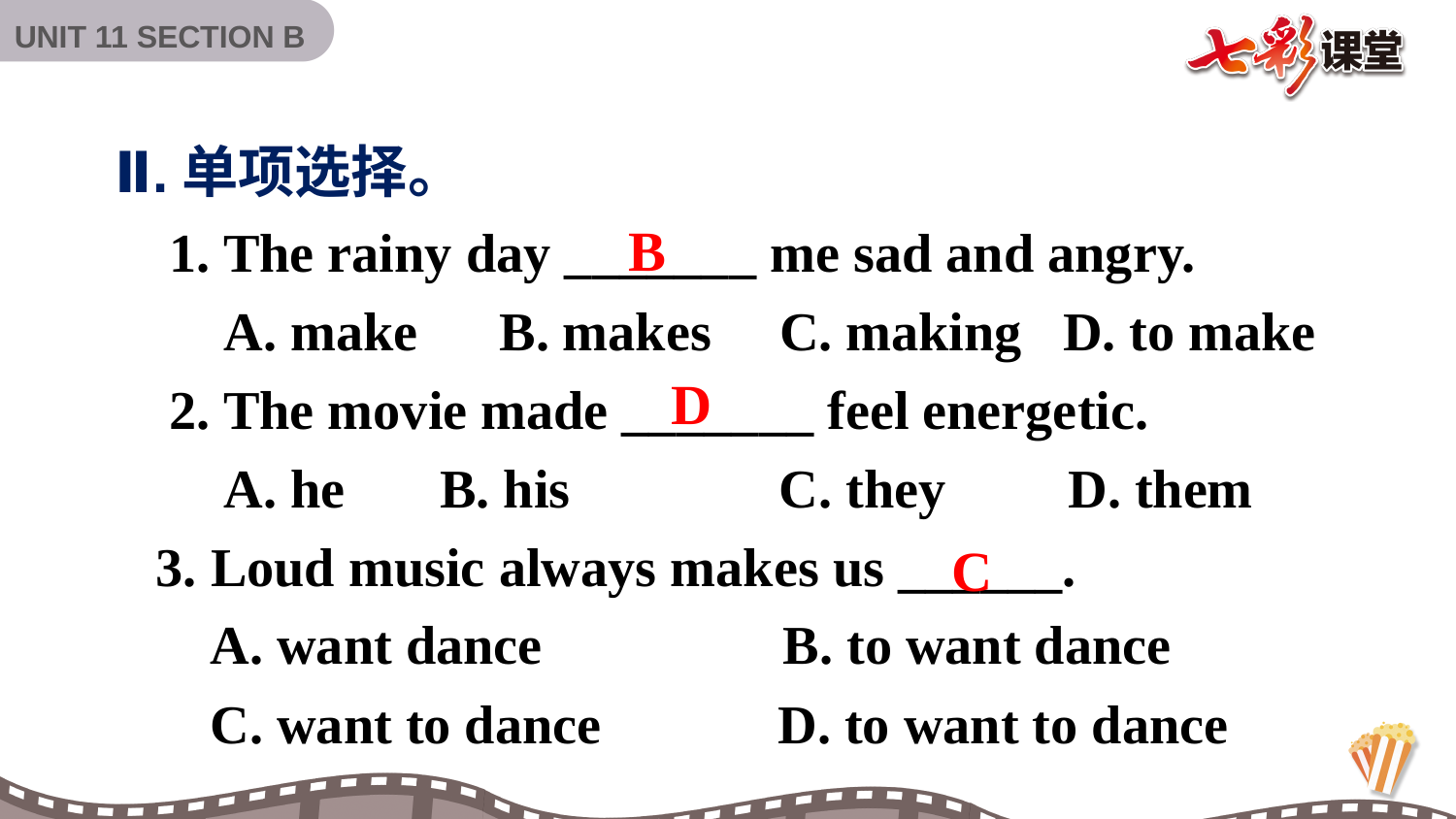

Ⅱ.单项选择。
    1. The rainy day _______ me sad and angry.
        A. make      B. makes     C. making   D. to make
    2. The movie made _______ feel energetic.
        A. he       B. his	      C. they         D. them
   3. Loud music always makes us ______.
       A. want dance	                 B. to want dance
       C. want to dance             D. to want to dance
B
D
C